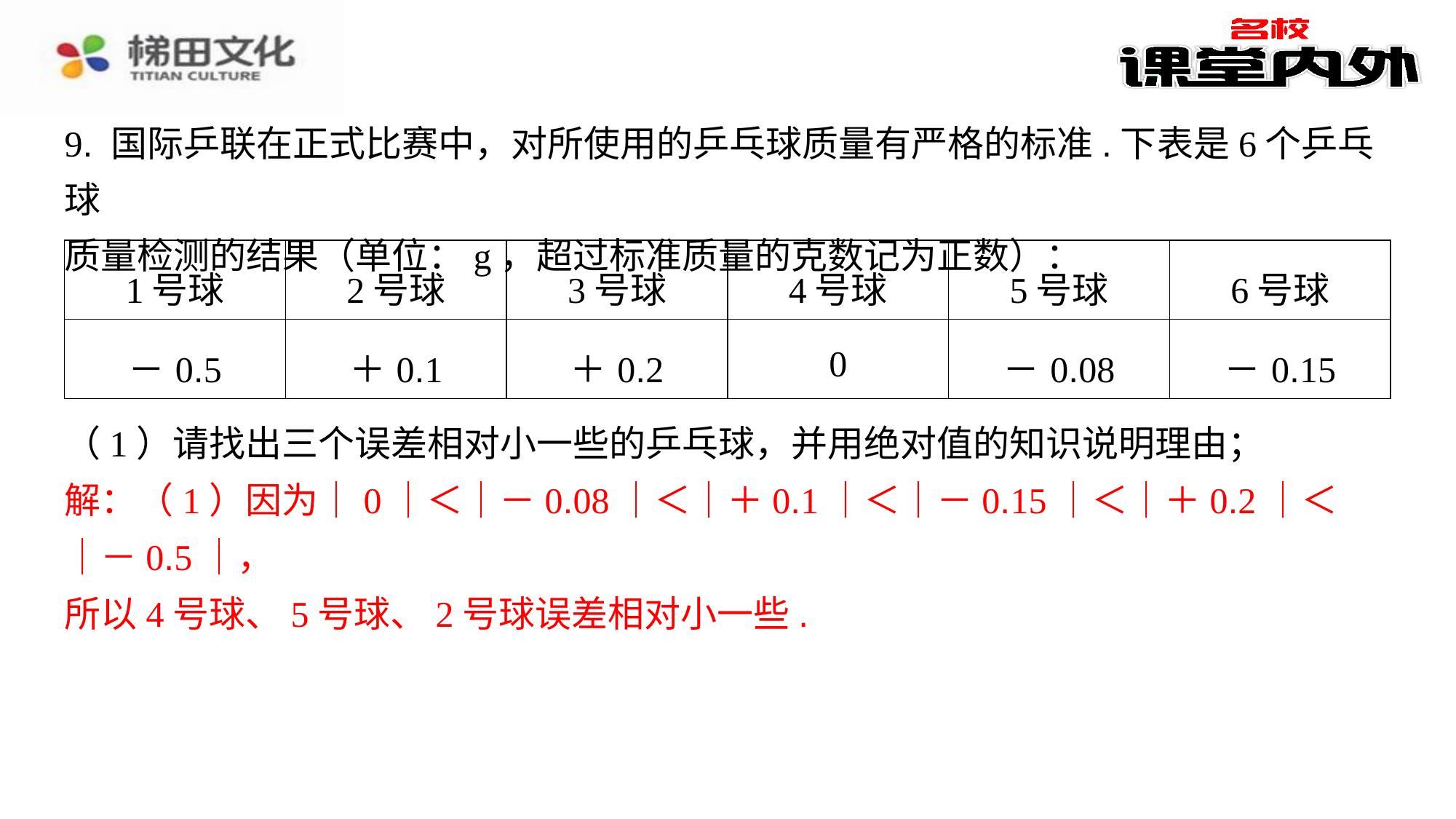

9. 国际乒联在正式比赛中，对所使用的乒乓球质量有严格的标准.下表是6个乒乓球
质量检测的结果（单位：g，超过标准质量的克数记为正数）：
| 1号球 | 2号球 | 3号球 | 4号球 | 5号球 | 6号球 |
| --- | --- | --- | --- | --- | --- |
| －0.5 | ＋0.1 | ＋0.2 | 0 | －0.08 | －0.15 |
（1）请找出三个误差相对小一些的乒乓球，并用绝对值的知识说明理由；
解：（1）因为｜0｜＜｜－0.08｜＜｜＋0.1｜＜｜－0.15｜＜｜＋0.2｜＜｜－
0.5｜，
所以4号球、5号球、2号球误差相对小一些.
解：（1）因为｜0｜＜｜－0.08｜＜｜＋0.1｜＜｜－0.15｜＜｜＋0.2｜＜
｜－0.5｜，
所以4号球、5号球、2号球误差相对小一些.